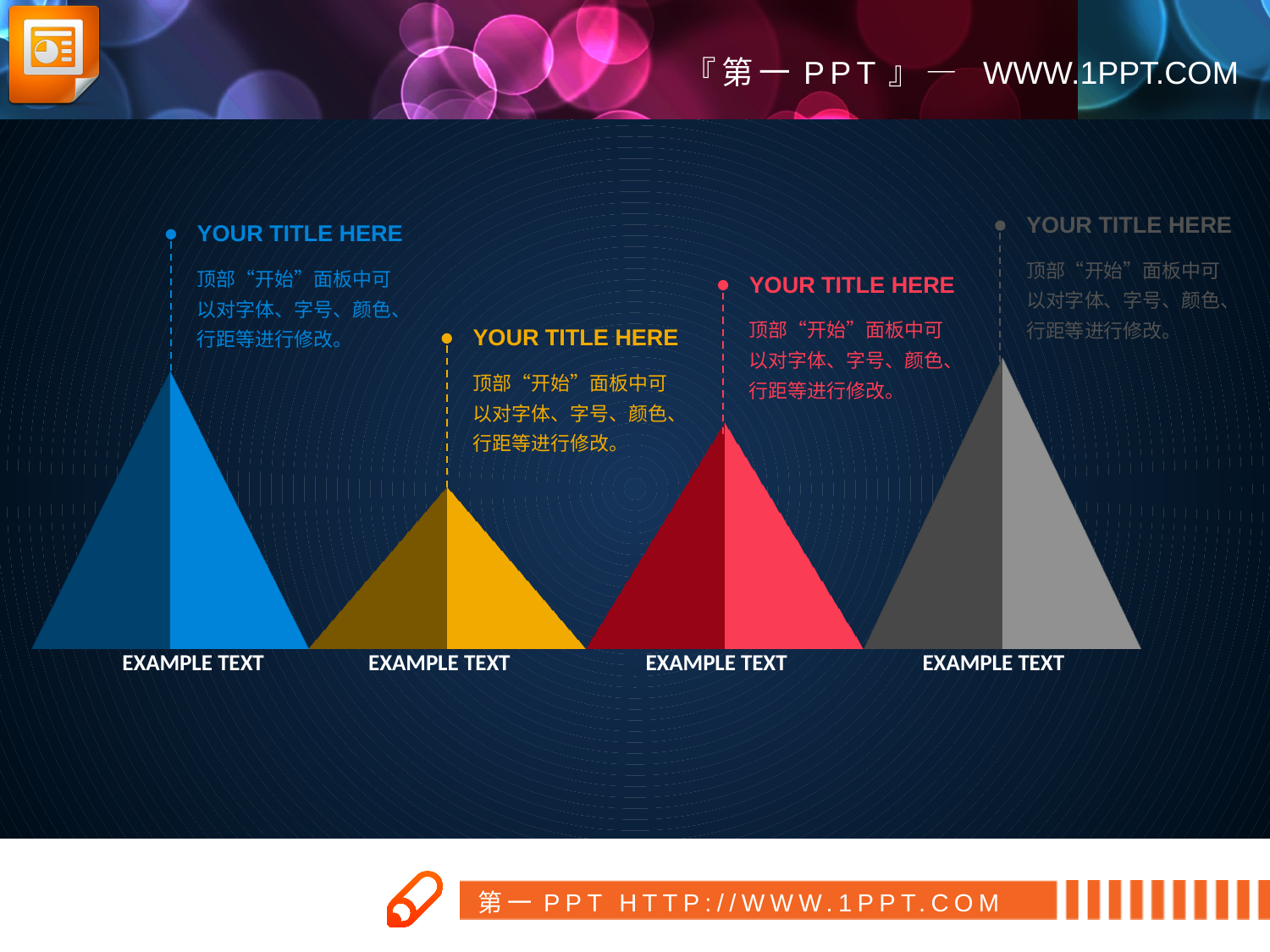

YOUR TITLE HERE
YOUR TITLE HERE
顶部“开始”面板中可以对字体、字号、颜色、行距等进行修改。
顶部“开始”面板中可以对字体、字号、颜色、行距等进行修改。
YOUR TITLE HERE
顶部“开始”面板中可以对字体、字号、颜色、行距等进行修改。
YOUR TITLE HERE

### Chart

| Category | 系列 1 |
|---|---|
| 类别 1 | 4.3 |
| 类别 2 | 2.5 |
| 类别 3 | 3.5 |
| 类别 4 | 4.5 |
顶部“开始”面板中可以对字体、字号、颜色、行距等进行修改。
EXAMPLE TEXT
EXAMPLE TEXT
EXAMPLE TEXT
EXAMPLE TEXT